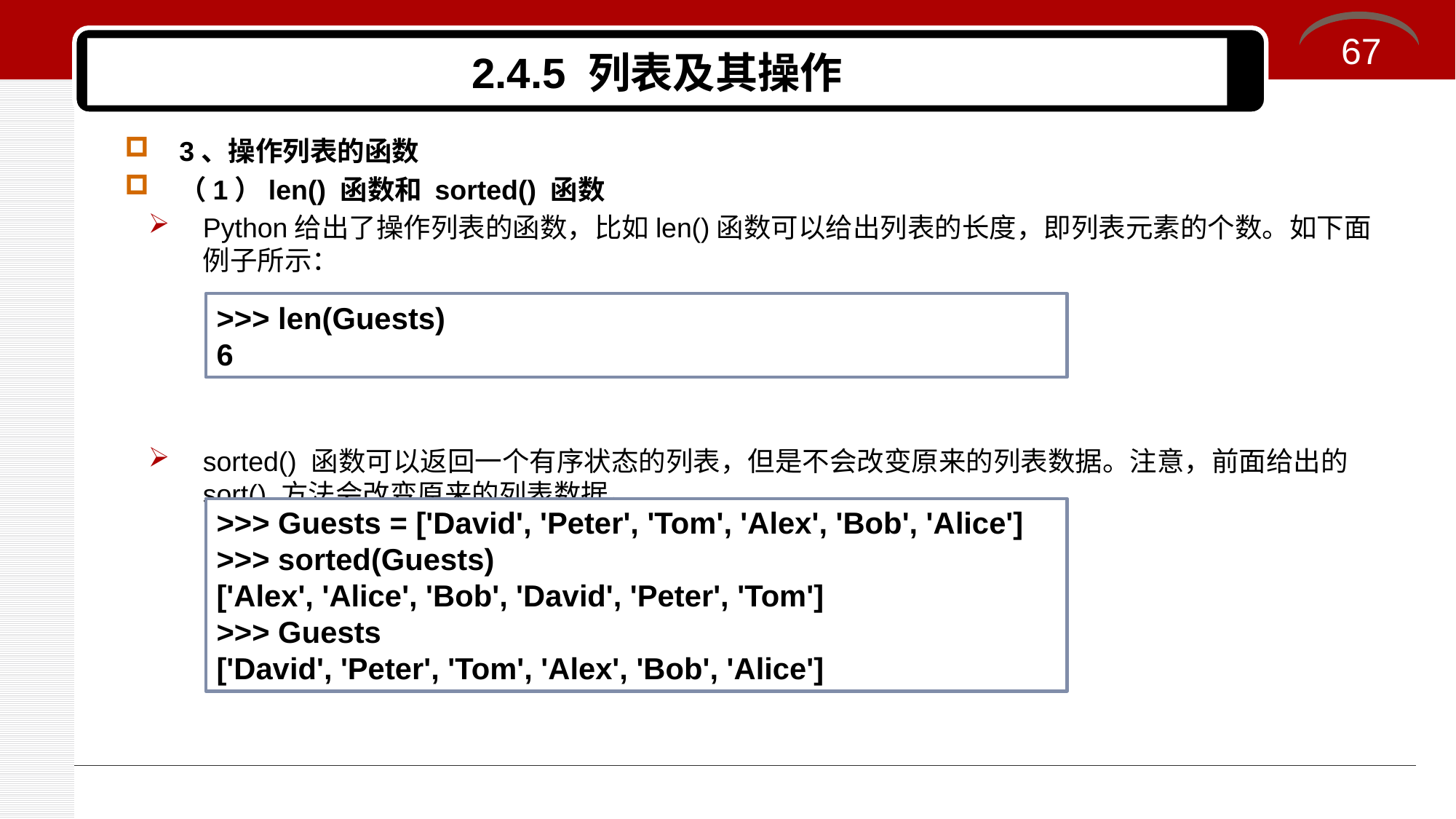

67
# 2.4.5 列表及其操作
3、操作列表的函数
（1）len() 函数和 sorted() 函数
Python给出了操作列表的函数，比如len()函数可以给出列表的长度，即列表元素的个数。如下面例子所示：

sorted() 函数可以返回一个有序状态的列表，但是不会改变原来的列表数据。注意，前面给出的sort() 方法会改变原来的列表数据。
>>> len(Guests)
6
>>> Guests = ['David', 'Peter', 'Tom', 'Alex', 'Bob', 'Alice']
>>> sorted(Guests)
['Alex', 'Alice', 'Bob', 'David', 'Peter', 'Tom']
>>> Guests
['David', 'Peter', 'Tom', 'Alex', 'Bob', 'Alice']